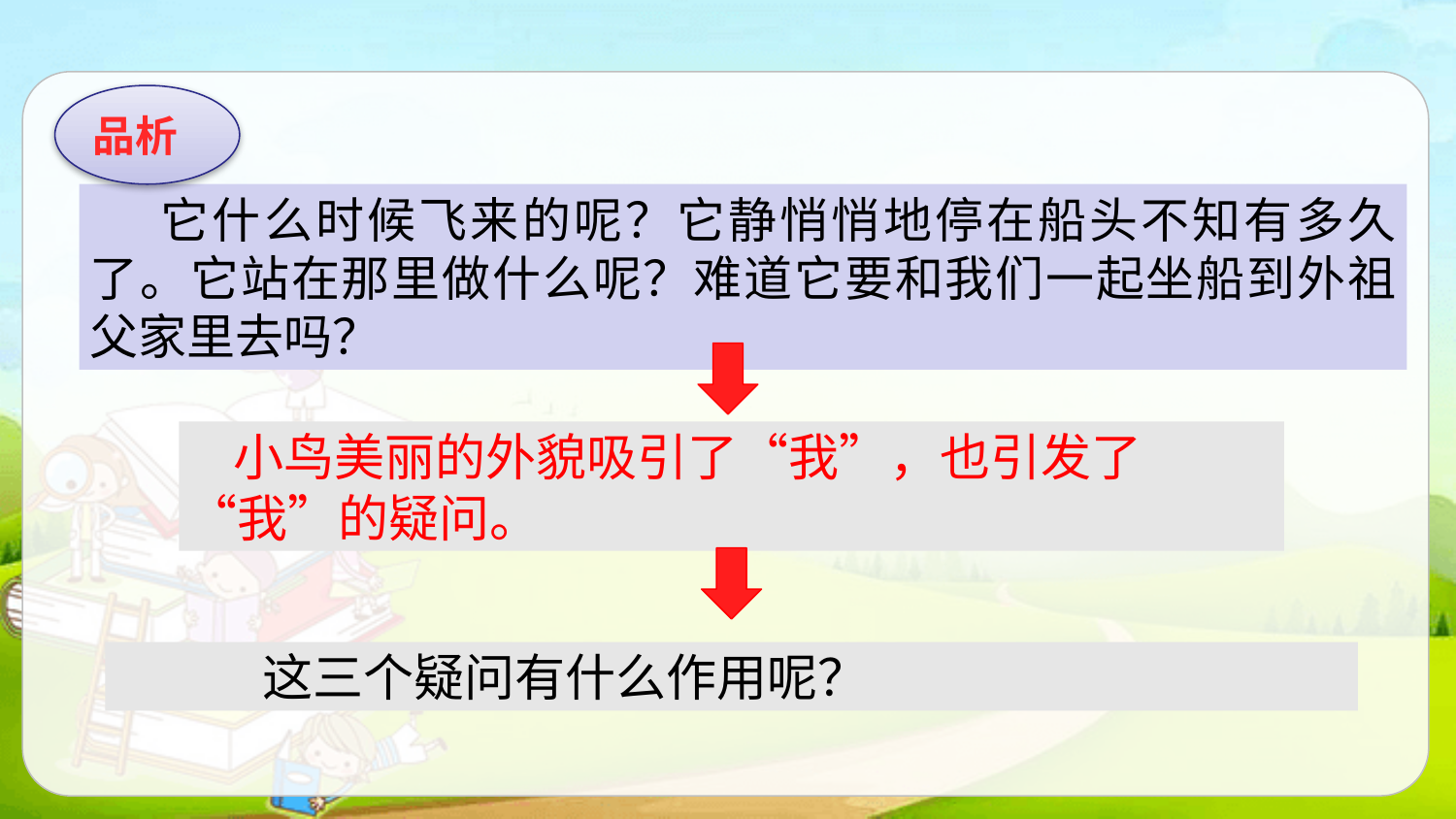

品析
    它什么时候飞来的呢？它静悄悄地停在船头不知有多久了。它站在那里做什么呢？难道它要和我们一起坐船到外祖父家里去吗？

   小鸟美丽的外貌吸引了“我”，也引发了“我”的疑问。

            这三个疑问有什么作用呢？